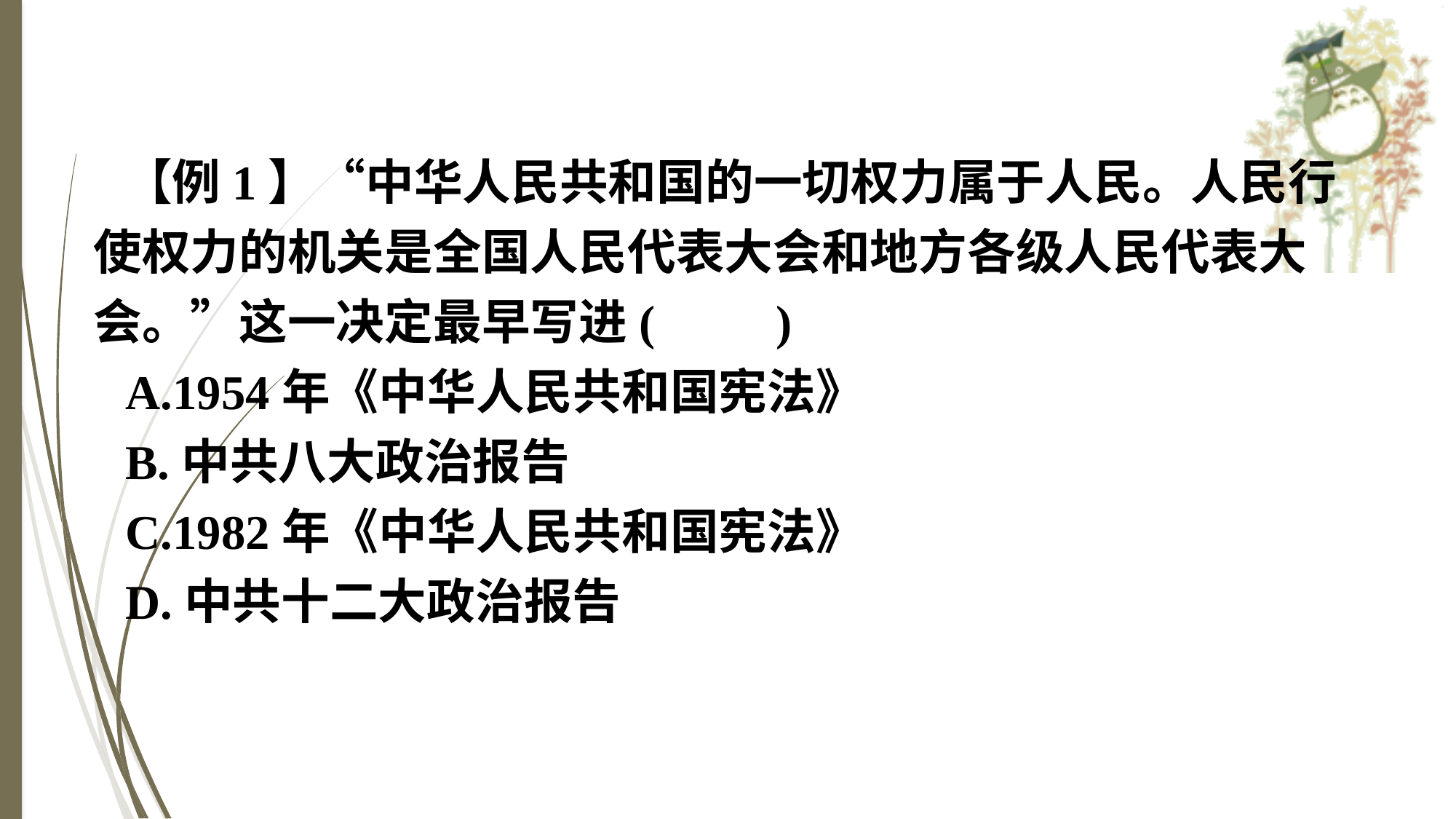

【例1】“中华人民共和国的一切权力属于人民。人民行使权力的机关是全国人民代表大会和地方各级人民代表大会。”这一决定最早写进(　　)
A.1954年《中华人民共和国宪法》
B.中共八大政治报告
C.1982年《中华人民共和国宪法》
D.中共十二大政治报告